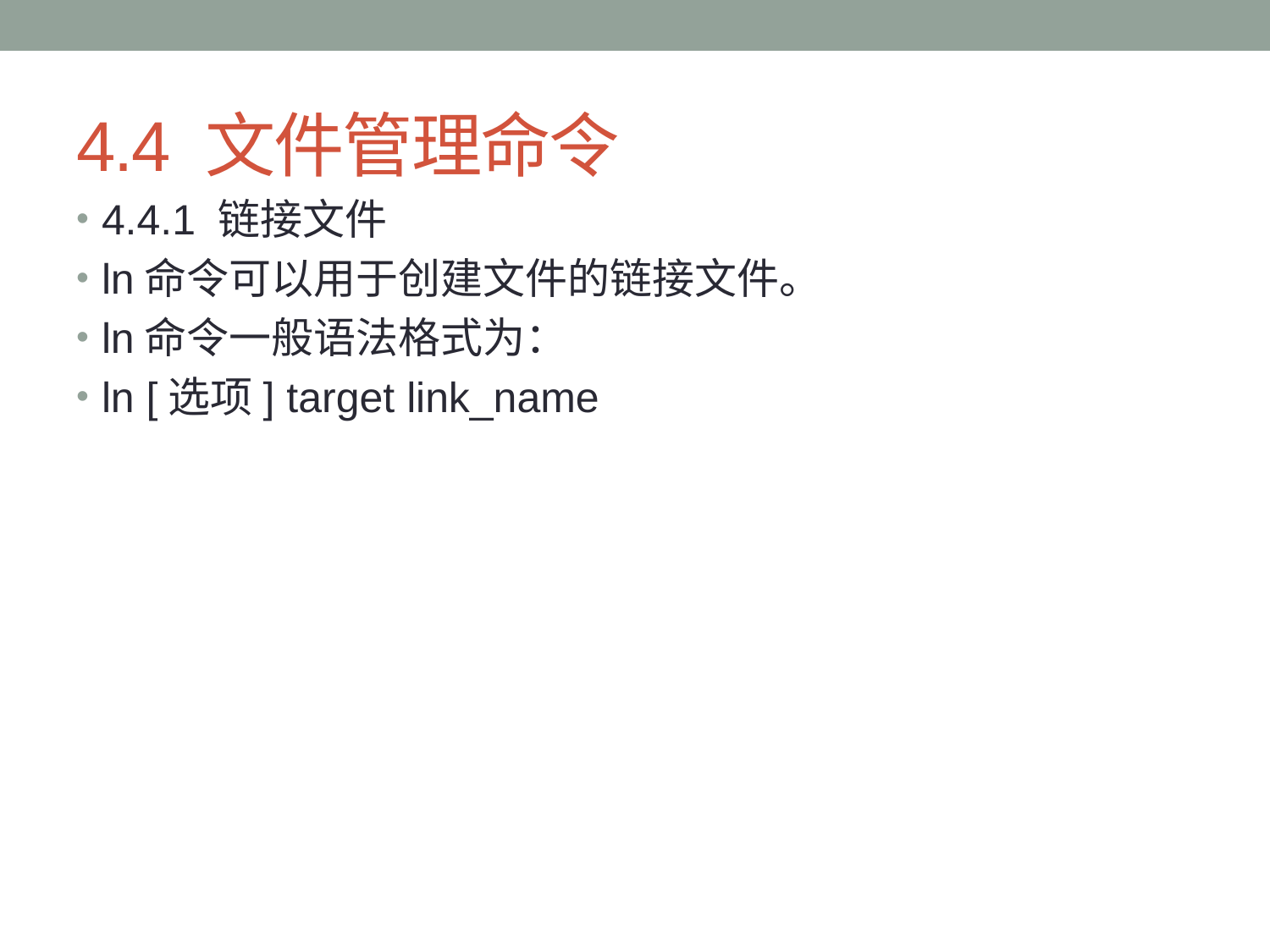

# 4.4 文件管理命令
4.4.1 链接文件
ln命令可以用于创建文件的链接文件。
ln命令一般语法格式为：
ln [选项] target link_name